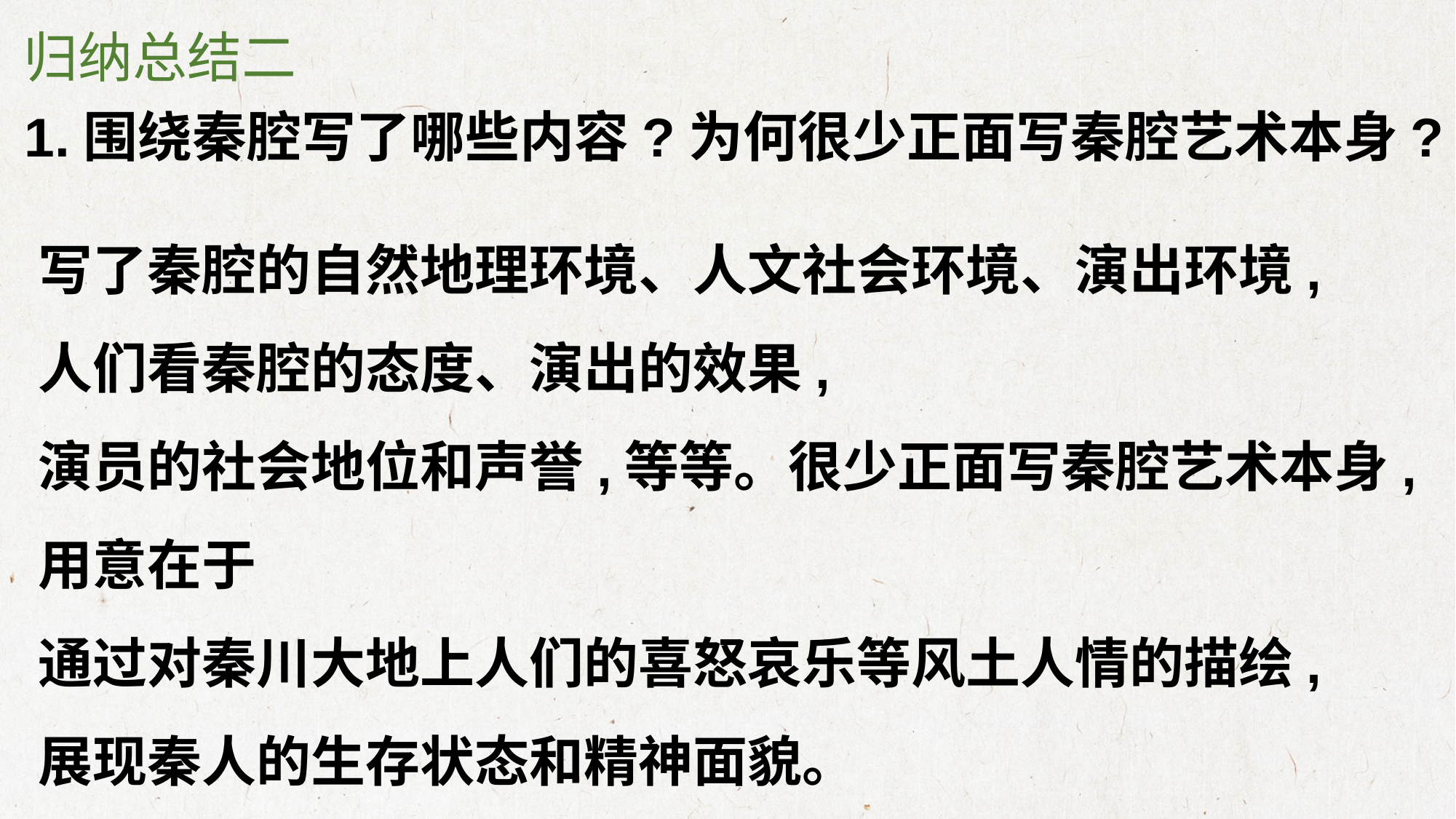

归纳总结二
1.围绕秦腔写了哪些内容?为何很少正面写秦腔艺术本身?
写了秦腔的自然地理环境、人文社会环境、演出环境,
人们看秦腔的态度、演出的效果,
演员的社会地位和声誉,等等。很少正面写秦腔艺术本身,
用意在于
通过对秦川大地上人们的喜怒哀乐等风土人情的描绘,
展现秦人的生存状态和精神面貌。